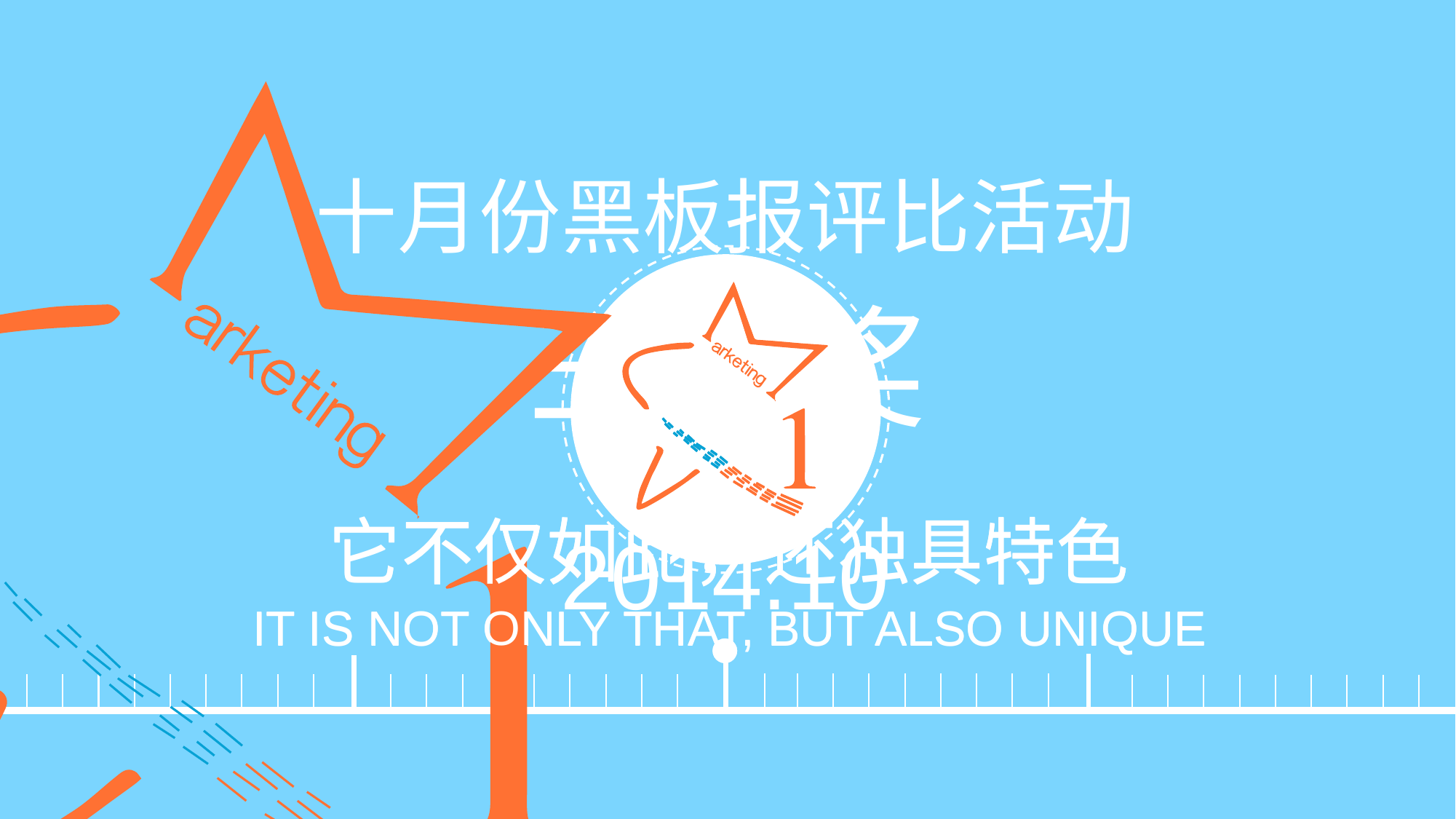

十月份黑板报评比活动

三等奖

它不仅如此，还独具特色
IT IS NOT ONLY THAT, BUT ALSO UNIQUE
它不仅如此，还独具特色
2014.10
IT IS NOT ONLY THAT, BUT ALSO UNIQUE